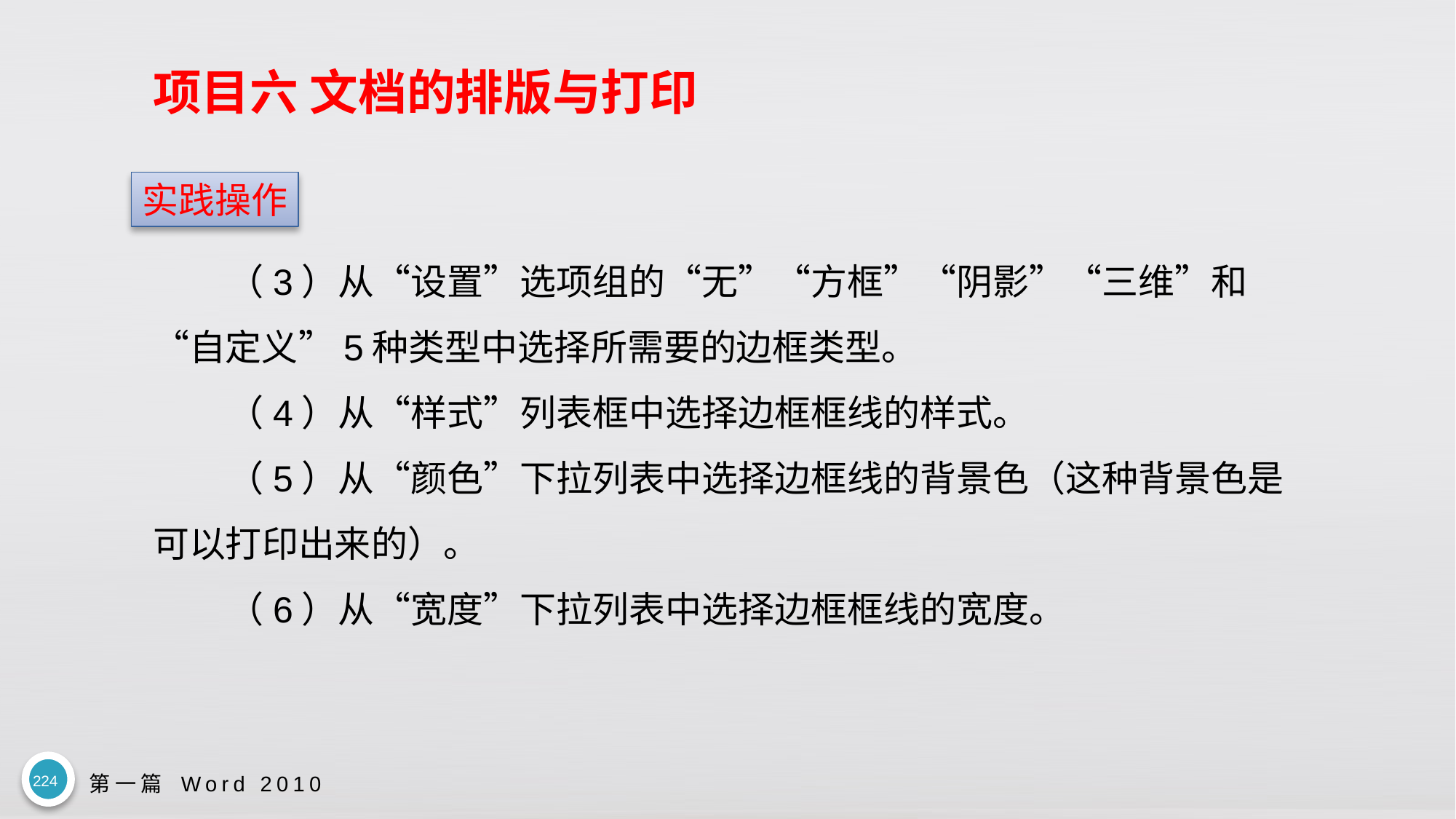

# 项目六 文档的排版与打印
实践操作
（3）从“设置”选项组的“无”“方框”“阴影”“三维”和“自定义”5种类型中选择所需要的边框类型。
（4）从“样式”列表框中选择边框框线的样式。
（5）从“颜色”下拉列表中选择边框线的背景色（这种背景色是可以打印出来的）。
（6）从“宽度”下拉列表中选择边框框线的宽度。
224